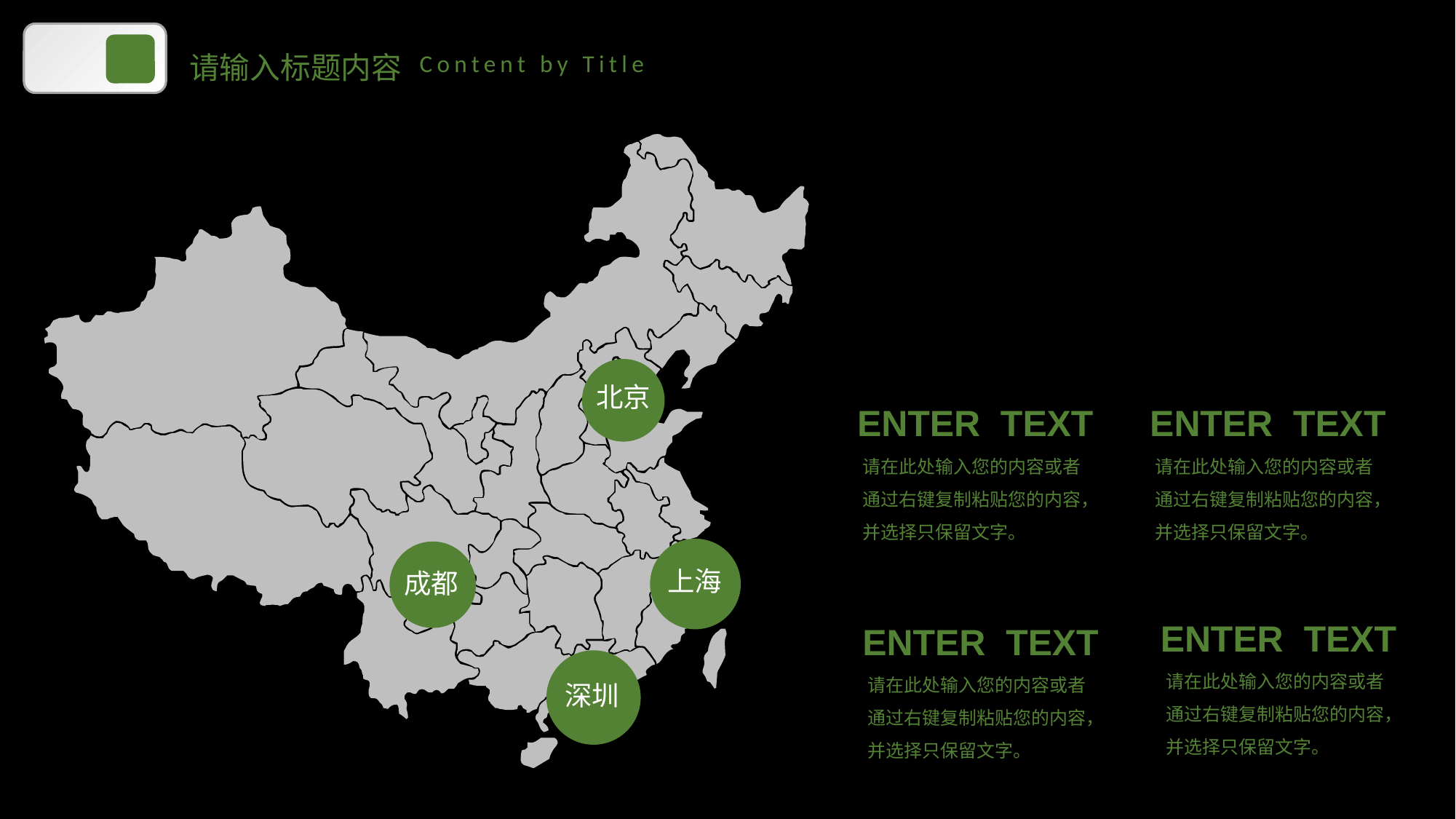

请输入标题内容
Content by Title

北京
ENTER  TEXT
ENTER  TEXT
请在此处输入您的内容或者通过右键复制粘贴您的内容，并选择只保留文字。
请在此处输入您的内容或者通过右键复制粘贴您的内容，并选择只保留文字。

上海

成都
ENTER  TEXT
ENTER  TEXT

深圳
请在此处输入您的内容或者通过右键复制粘贴您的内容，并选择只保留文字。
请在此处输入您的内容或者通过右键复制粘贴您的内容，并选择只保留文字。